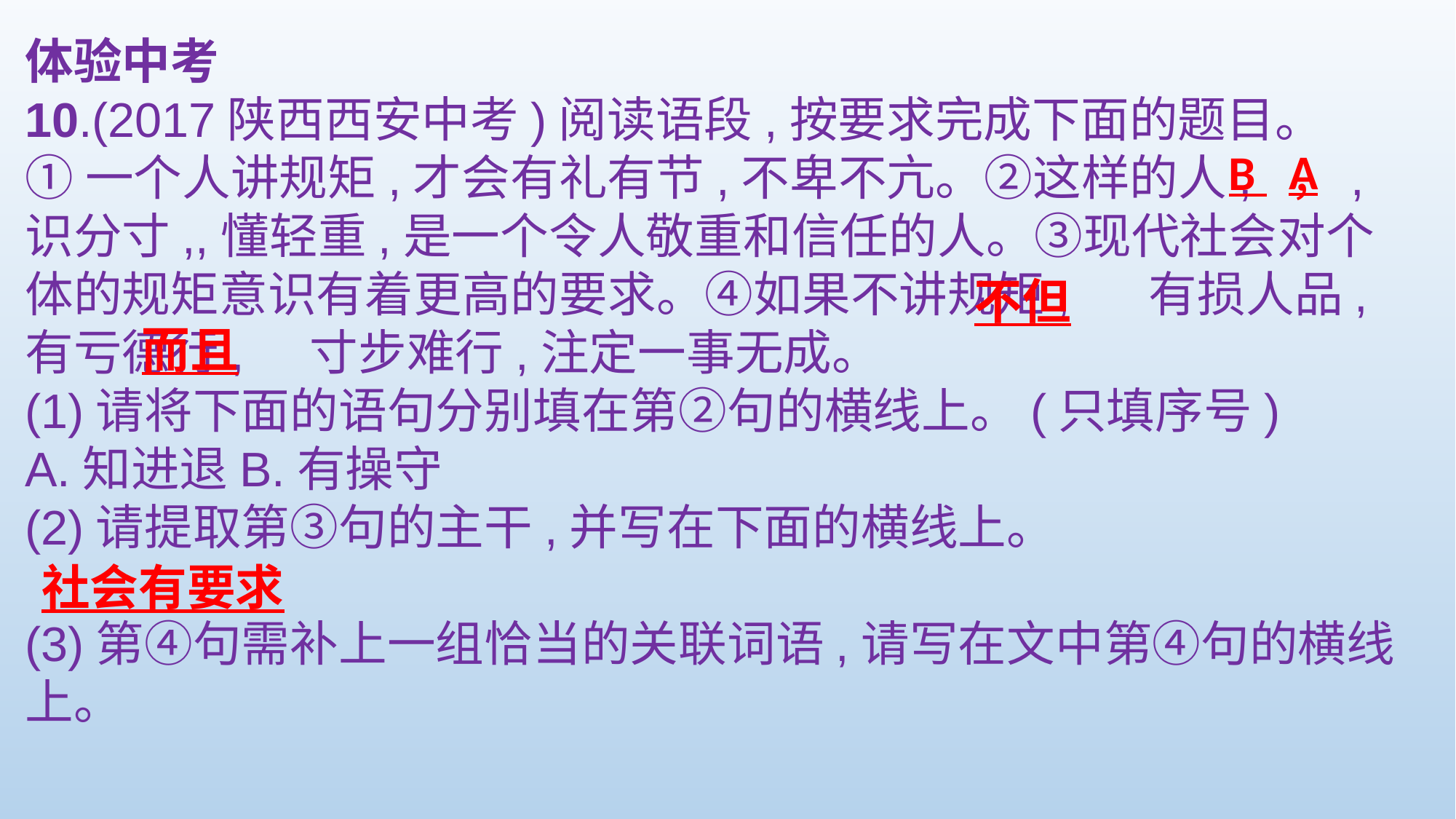

体验中考
10.(2017陕西西安中考)阅读语段,按要求完成下面的题目。
①一个人讲规矩,才会有礼有节,不卑不亢。②这样的人,  ，,识分寸,,懂轻重,是一个令人敬重和信任的人。③现代社会对个体的规矩意识有着更高的要求。④如果不讲规矩,     有损人品,有亏德行,    寸步难行,注定一事无成。
(1)请将下面的语句分别填在第②句的横线上。(只填序号)
A.知进退B.有操守
(2)请提取第③句的主干,并写在下面的横线上。

(3)第④句需补上一组恰当的关联词语,请写在文中第④句的横线上。
A
B
不但
而且
社会有要求